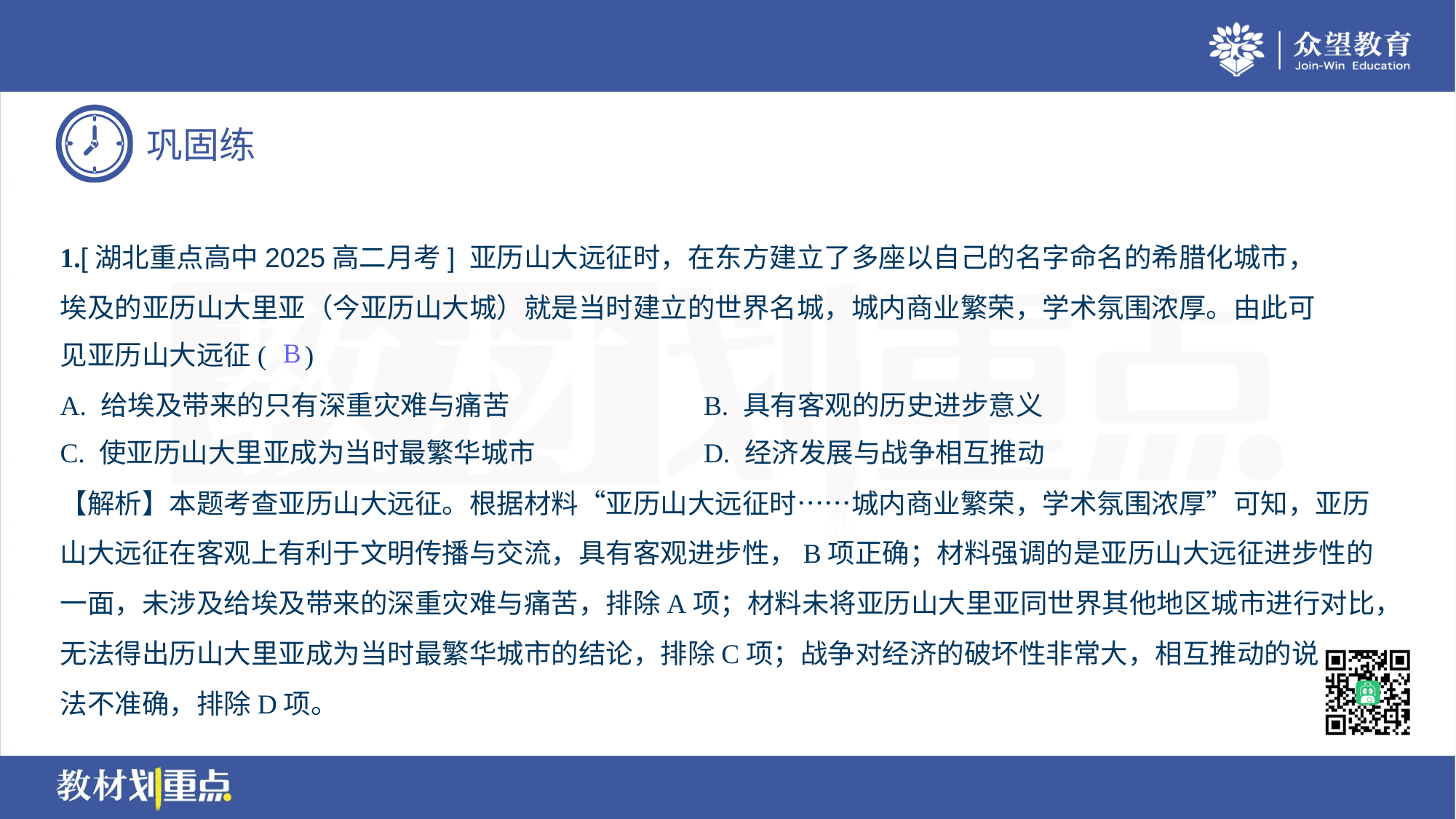

1.[湖北重点高中2025高二月考] 亚历山大远征时，在东方建立了多座以自己的名字命名的希腊化城市，
埃及的亚历山大里亚（今亚历山大城）就是当时建立的世界名城，城内商业繁荣，学术氛围浓厚。由此可
见亚历山大远征(     )
B
A. 给埃及带来的只有深重灾难与痛苦	B. 具有客观的历史进步意义
C. 使亚历山大里亚成为当时最繁华城市	D. 经济发展与战争相互推动
【解析】本题考查亚历山大远征。根据材料“亚历山大远征时……城内商业繁荣，学术氛围浓厚”可知，亚历
山大远征在客观上有利于文明传播与交流，具有客观进步性，B项正确；材料强调的是亚历山大远征进步性的
一面，未涉及给埃及带来的深重灾难与痛苦，排除A项；材料未将亚历山大里亚同世界其他地区城市进行对比，
无法得出历山大里亚成为当时最繁华城市的结论，排除C项；战争对经济的破坏性非常大，相互推动的说
法不准确，排除D项。